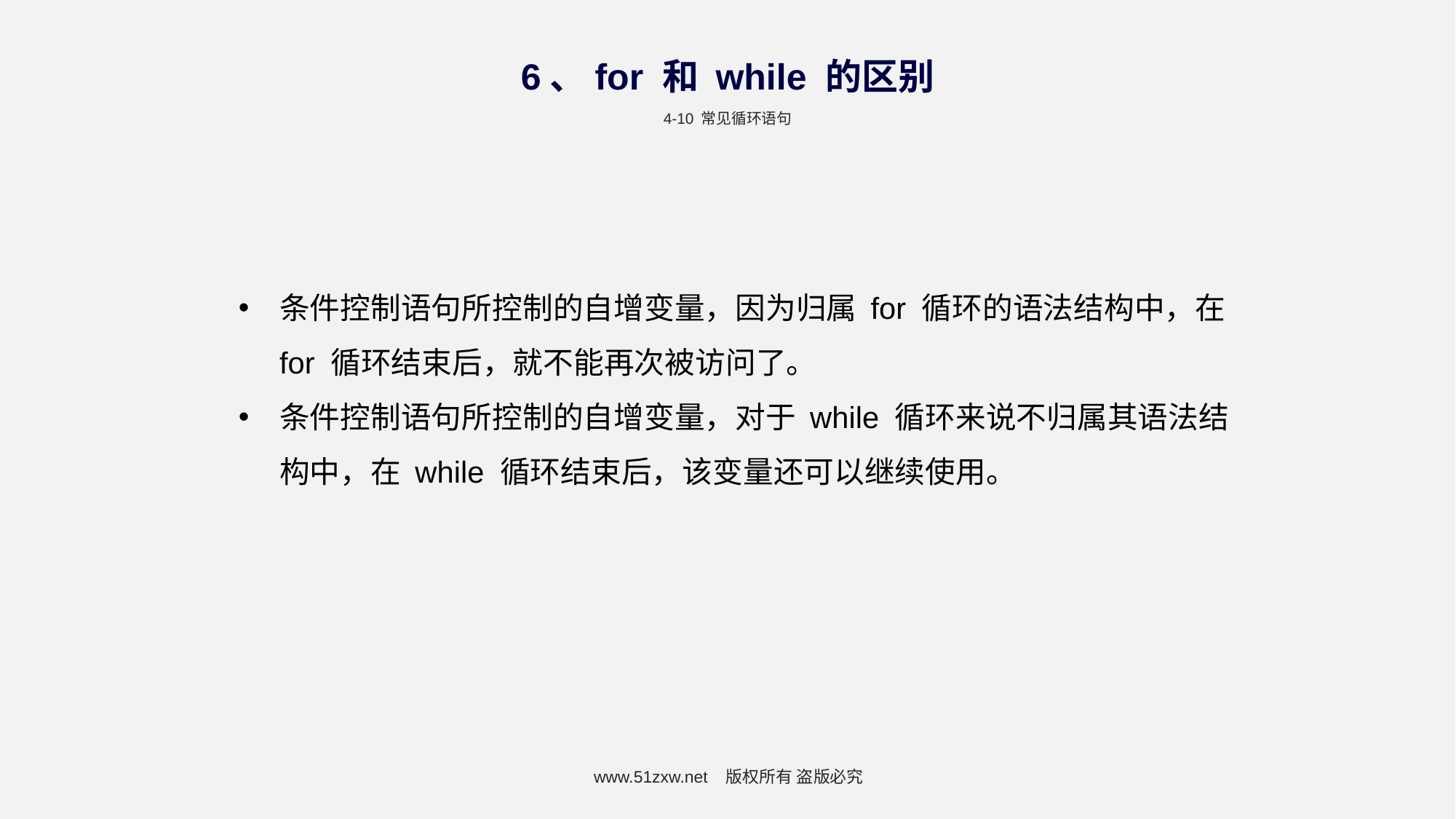

6、for 和 while 的区别
4-10 常见循环语句
条件控制语句所控制的自增变量，因为归属 for 循环的语法结构中，在 for 循环结束后，就不能再次被访问了。
条件控制语句所控制的自增变量，对于 while 循环来说不归属其语法结构中，在 while 循环结束后，该变量还可以继续使用。
www.51zxw.net   版权所有 盗版必究